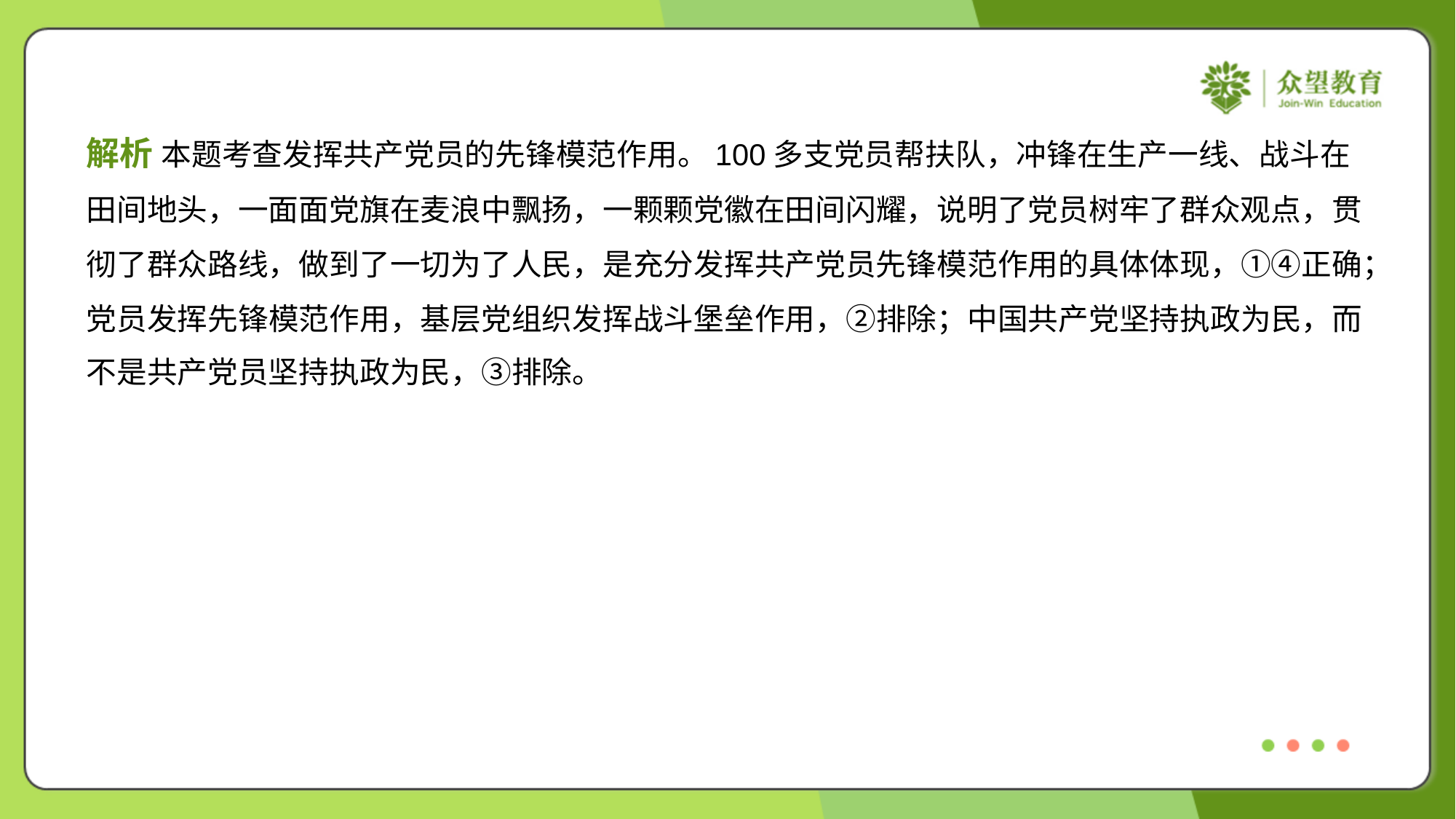

解析 本题考查发挥共产党员的先锋模范作用。100多支党员帮扶队，冲锋在生产一线、战斗在
田间地头，一面面党旗在麦浪中飘扬，一颗颗党徽在田间闪耀，说明了党员树牢了群众观点，贯
彻了群众路线，做到了一切为了人民，是充分发挥共产党员先锋模范作用的具体体现，①④正确；
党员发挥先锋模范作用，基层党组织发挥战斗堡垒作用，②排除；中国共产党坚持执政为民，而
不是共产党员坚持执政为民，③排除。